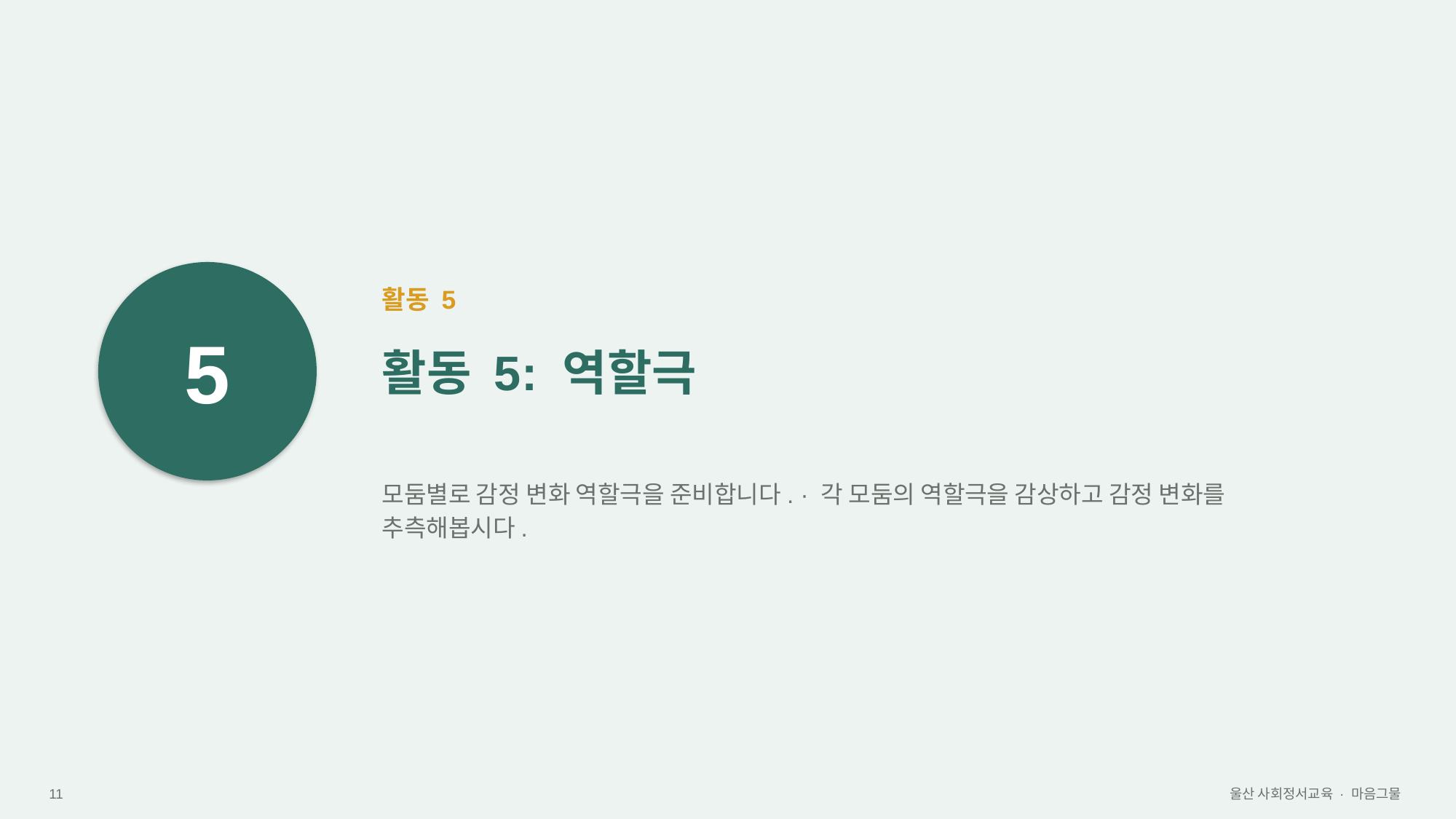

5
활동 5
활동 5: 역할극
모둠별로 감정 변화 역할극을 준비합니다. · 각 모둠의 역할극을 감상하고 감정 변화를 추측해봅시다.
11
울산 사회정서교육 · 마음그물